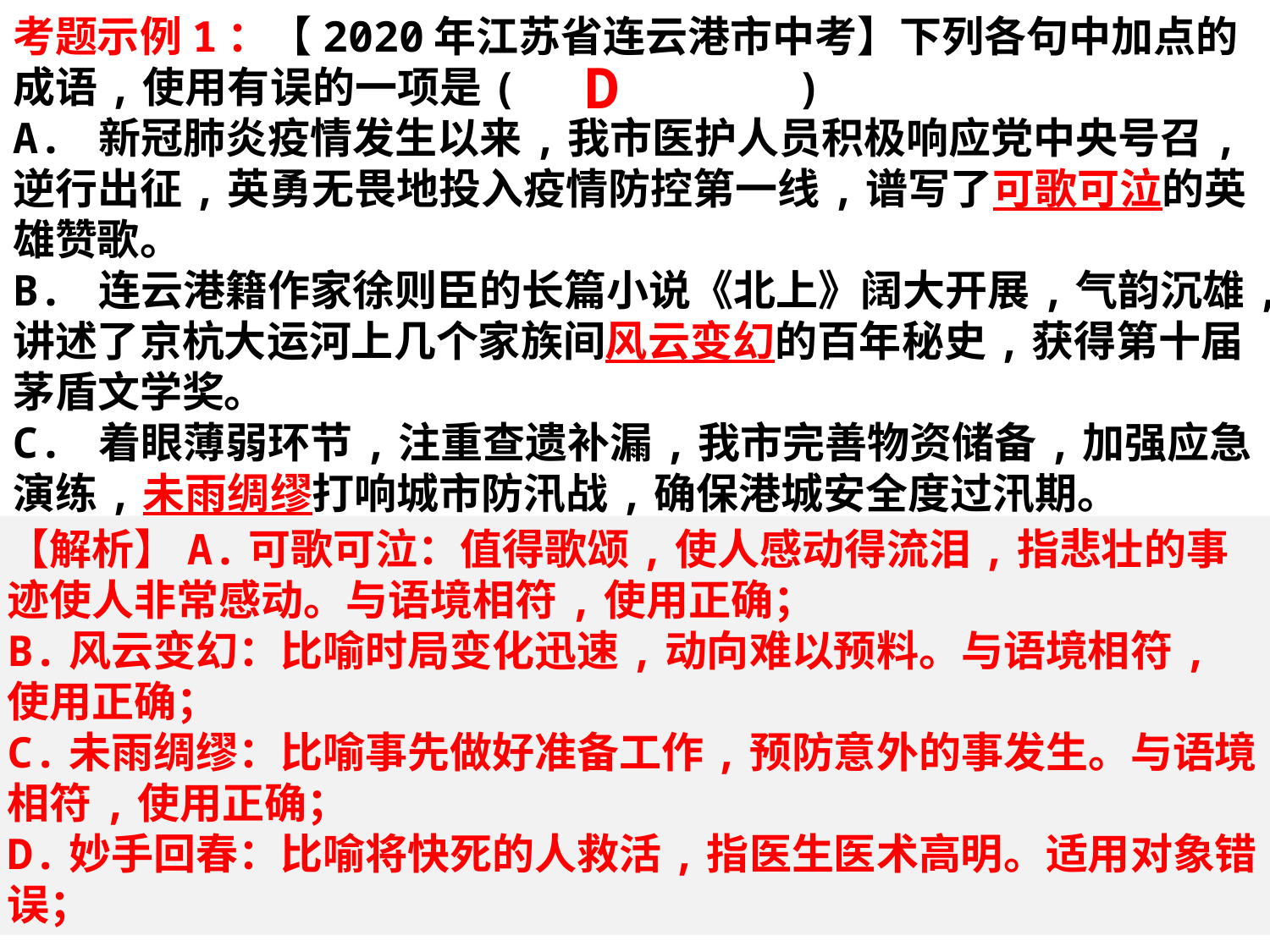

考题示例1：【2020年江苏省连云港市中考】下列各句中加点的成语,使用有误的一项是(           )
A. 新冠肺炎疫情发生以来,我市医护人员积极响应党中央号召,逆行出征,英勇无畏地投入疫情防控第一线,谱写了可歌可泣的英雄赞歌。
B. 连云港籍作家徐则臣的长篇小说《北上》阔大开展,气韵沉雄,讲述了京杭大运河上几个家族间风云变幻的百年秘史,获得第十届茅盾文学奖。
C. 着眼薄弱环节,注重查遗补漏,我市完善物资储备,加强应急演练,未雨绸缪打响城市防汛战,确保港城安全度过汛期。
D. 麦收时节,我市农业部门组织了近百名农机具修理能手奔赴田间地头,在这些修理能手的妙手回春之下,一批受损收割设备重新恢复了麦收作业。
D
【解析】A.可歌可泣：值得歌颂,使人感动得流泪,指悲壮的事迹使人非常感动。与语境相符,使用正确；
B.风云变幻：比喻时局变化迅速,动向难以预料。与语境相符,使用正确；
C.未雨绸缪：比喻事先做好准备工作,预防意外的事发生。与语境相符,使用正确；
D.妙手回春：比喻将快死的人救活,指医生医术高明。适用对象错误；